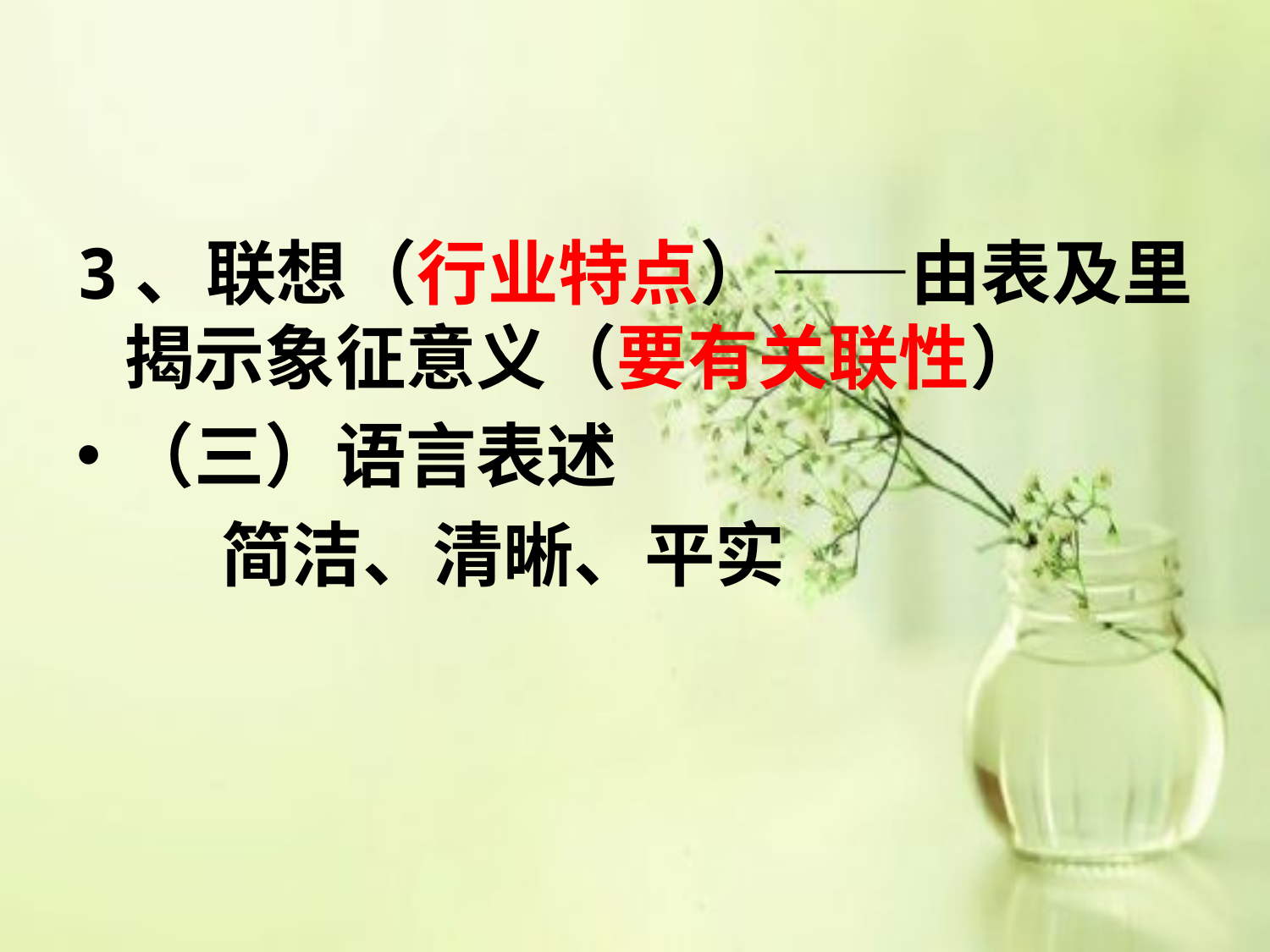

#
3、联想（行业特点）——由表及里揭示象征意义（要有关联性）
（三）语言表述
        简洁、清晰、平实